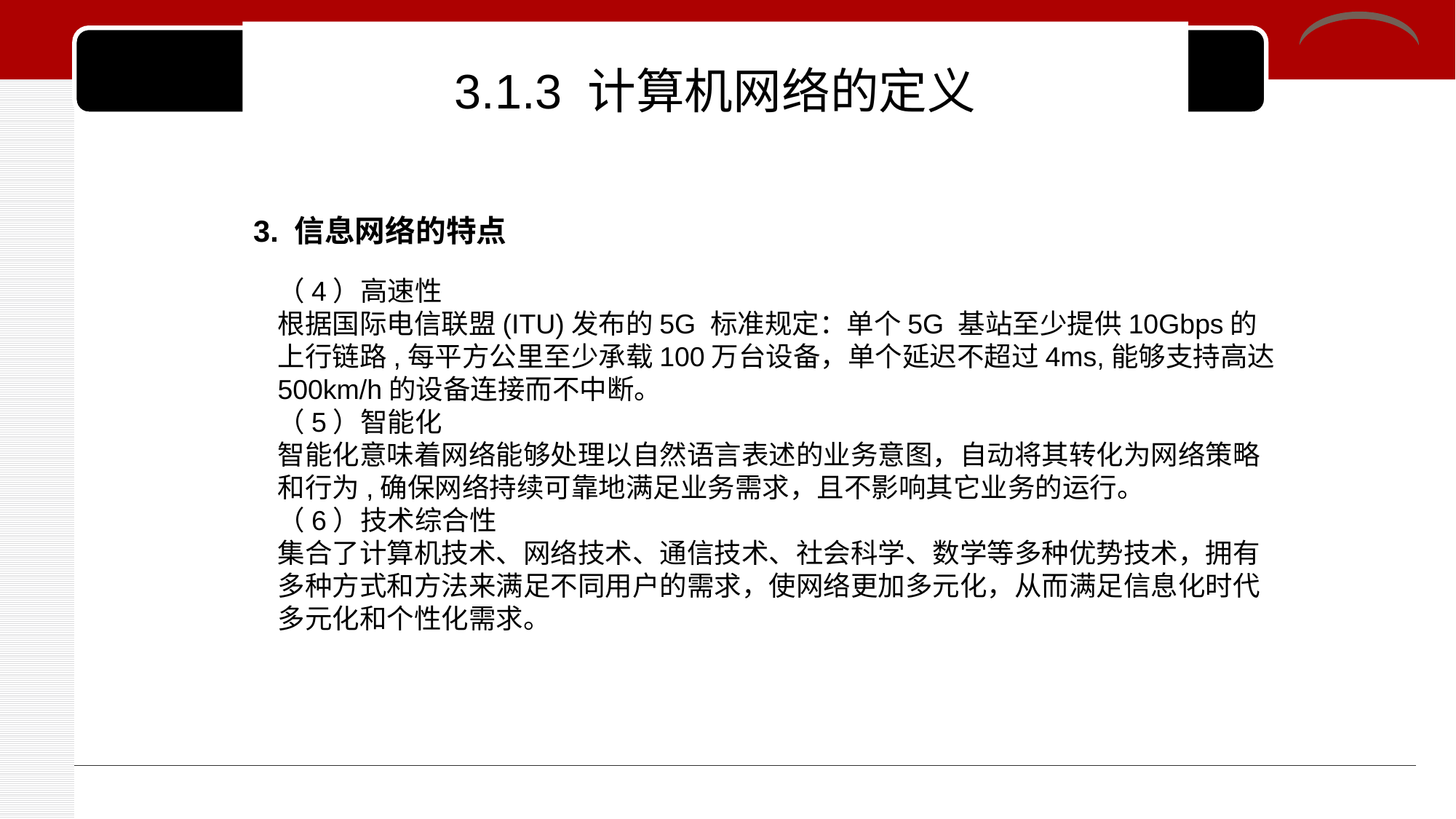

# 3.1.3 计算机网络的定义
3. 信息网络的特点
（4）高速性
根据国际电信联盟(ITU)发布的5G 标准规定：单个5G 基站至少提供10Gbps的上行链路,每平方公里至少承载100万台设备，单个延迟不超过4ms,能够支持高达500km/h的设备连接而不中断。
（5）智能化
智能化意味着网络能够处理以自然语言表述的业务意图，自动将其转化为网络策略和行为,确保网络持续可靠地满足业务需求，且不影响其它业务的运行。
（6）技术综合性
集合了计算机技术、网络技术、通信技术、社会科学、数学等多种优势技术，拥有多种方式和方法来满足不同用户的需求，使网络更加多元化，从而满足信息化时代多元化和个性化需求。